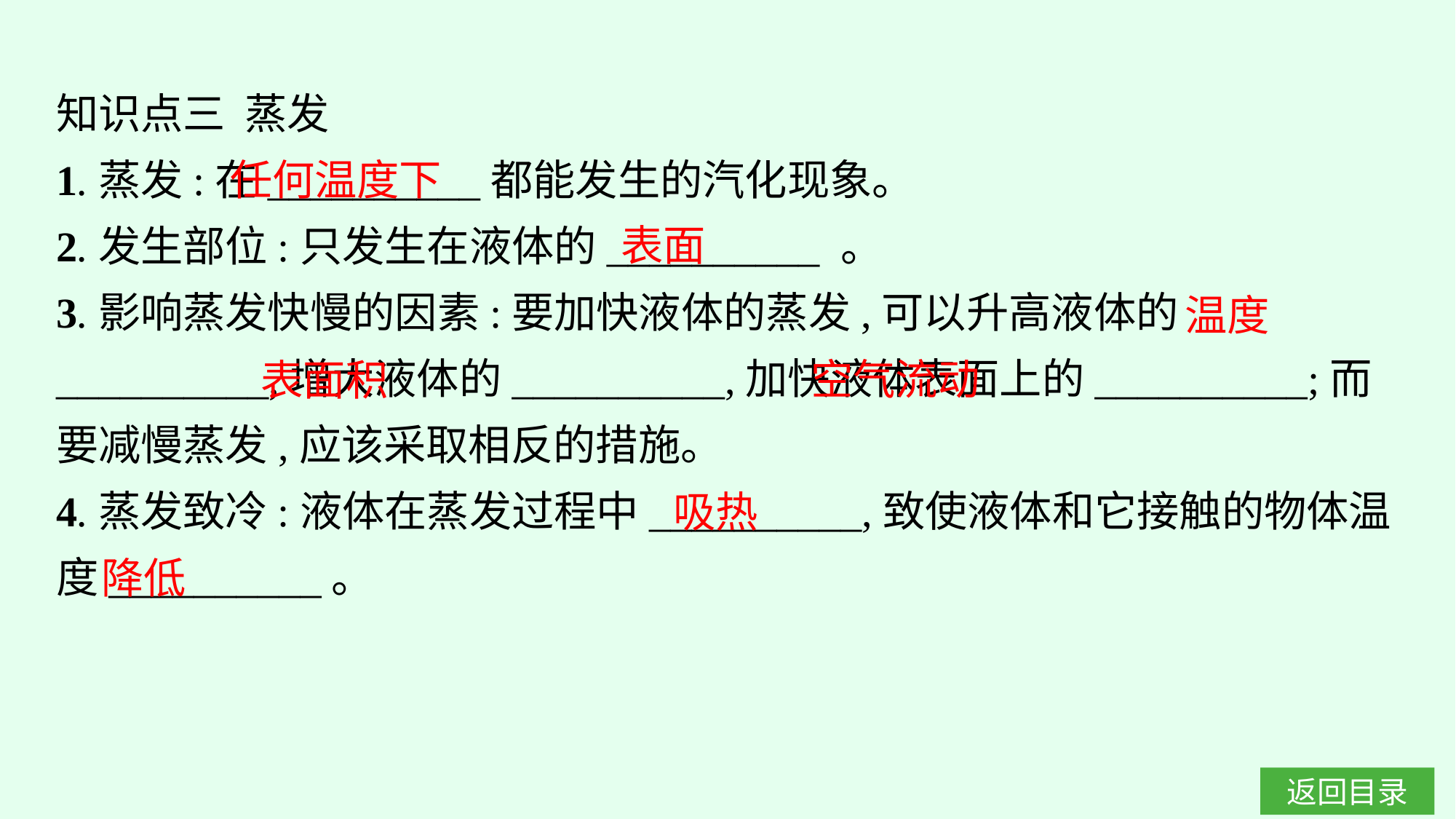

知识点三  蒸发
1.蒸发:在__________都能发生的汽化现象。
2.发生部位:只发生在液体的__________ 。
3.影响蒸发快慢的因素:要加快液体的蒸发,可以升高液体的__________,增大液体的__________,加快液体表面上的__________;而要减慢蒸发,应该采取相反的措施。
4.蒸发致冷:液体在蒸发过程中__________,致使液体和它接触的物体温度__________。
任何温度下
表面
温度
空气流动
表面积
吸热
降低